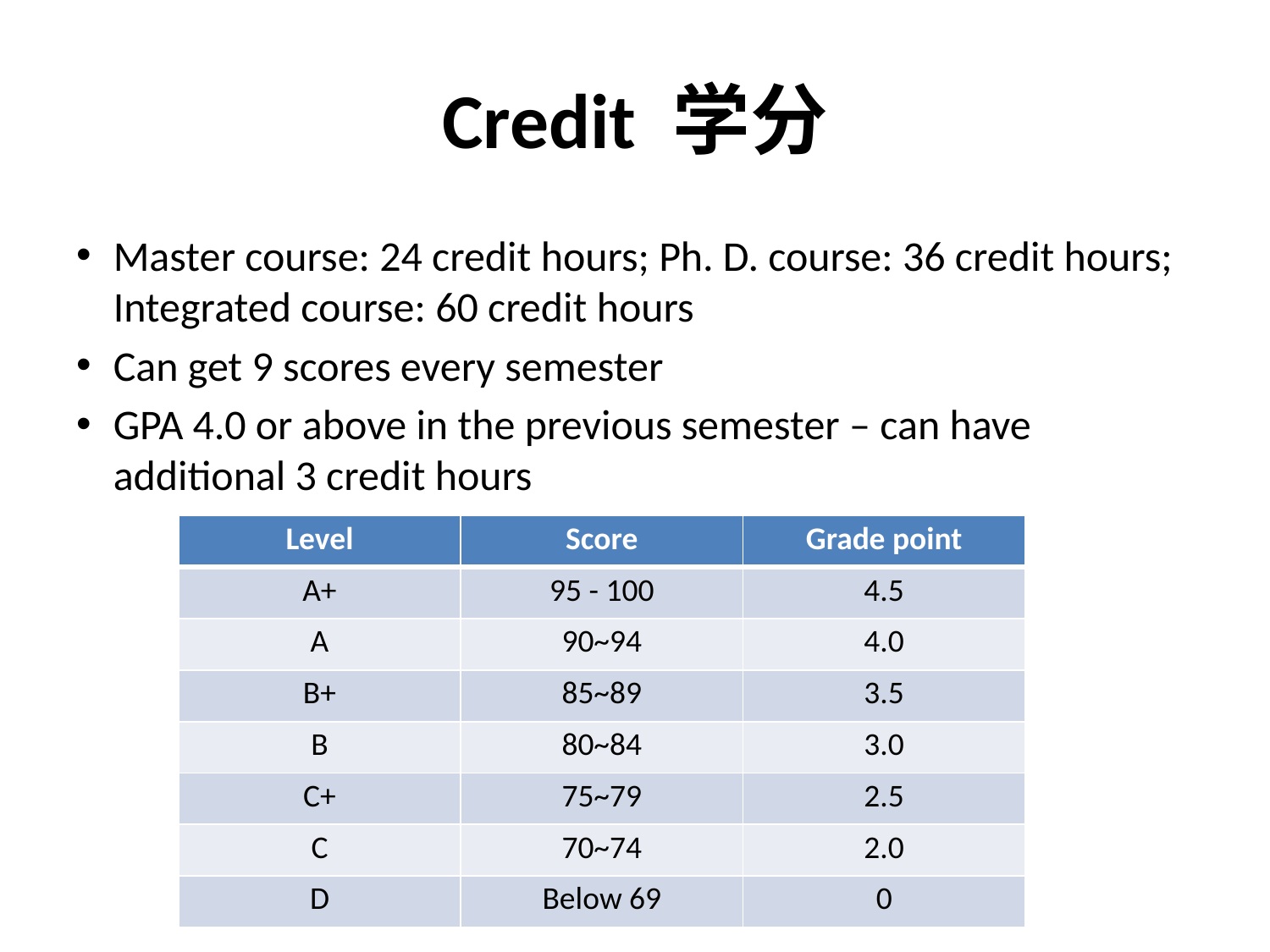

# Credit 学分
Master course: 24 credit hours; Ph. D. course: 36 credit hours; Integrated course: 60 credit hours
Can get 9 scores every semester
GPA 4.0 or above in the previous semester – can have additional 3 credit hours
| Level | Score | Grade point |
| --- | --- | --- |
| A+ | 95 - 100 | 4.5 |
| A | 90~94 | 4.0 |
| B+ | 85~89 | 3.5 |
| B | 80~84 | 3.0 |
| C+ | 75~79 | 2.5 |
| C | 70~74 | 2.0 |
| D | Below 69 | 0 |